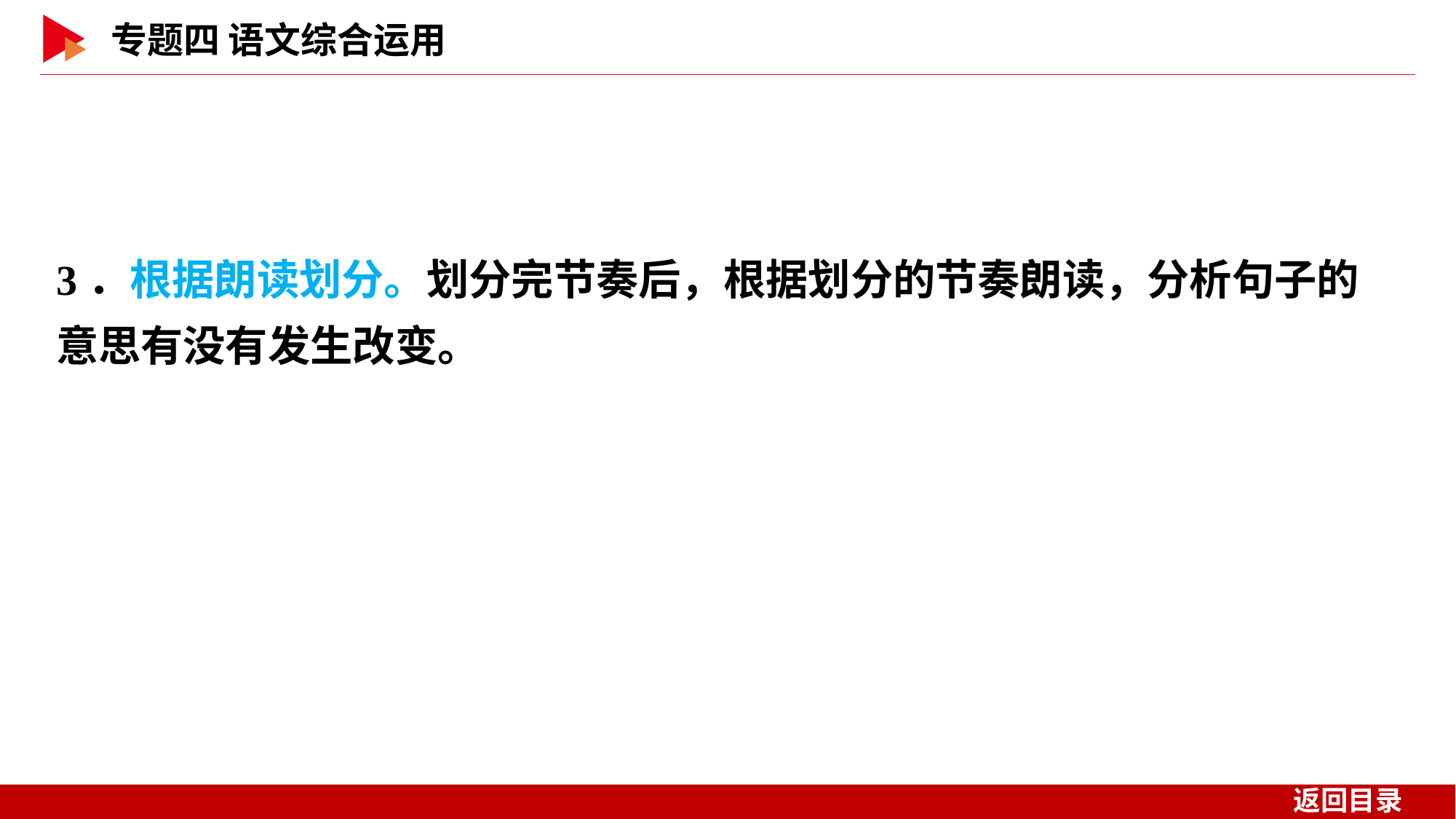

3．根据朗读划分。划分完节奏后，根据划分的节奏朗读，分析句子的意思有没有发生改变。